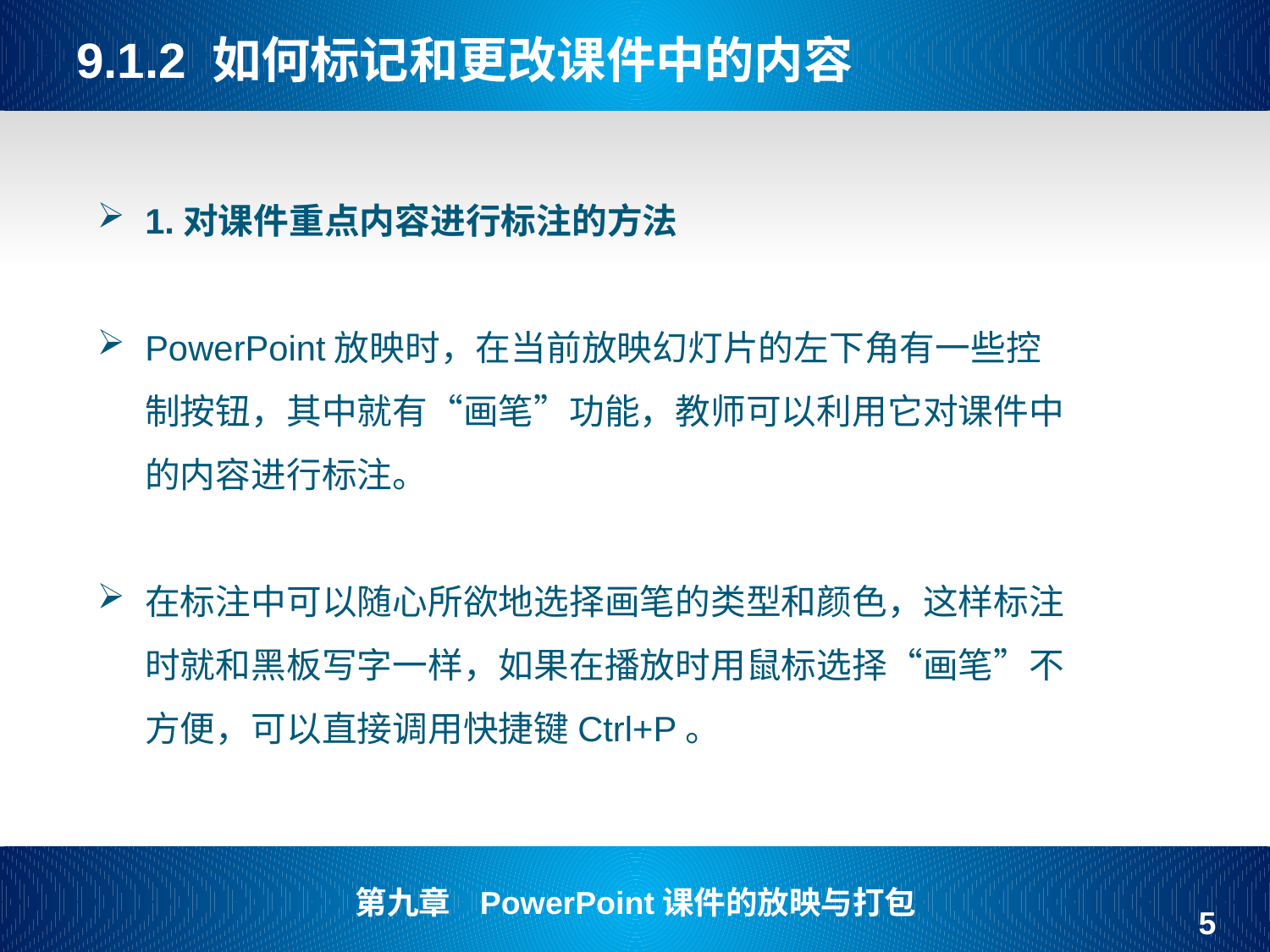

# 9.1.2 如何标记和更改课件中的内容
1.对课件重点内容进行标注的方法

PowerPoint放映时，在当前放映幻灯片的左下角有一些控制按钮，其中就有“画笔”功能，教师可以利用它对课件中的内容进行标注。

在标注中可以随心所欲地选择画笔的类型和颜色，这样标注时就和黑板写字一样，如果在播放时用鼠标选择“画笔”不方便，可以直接调用快捷键Ctrl+P。

5